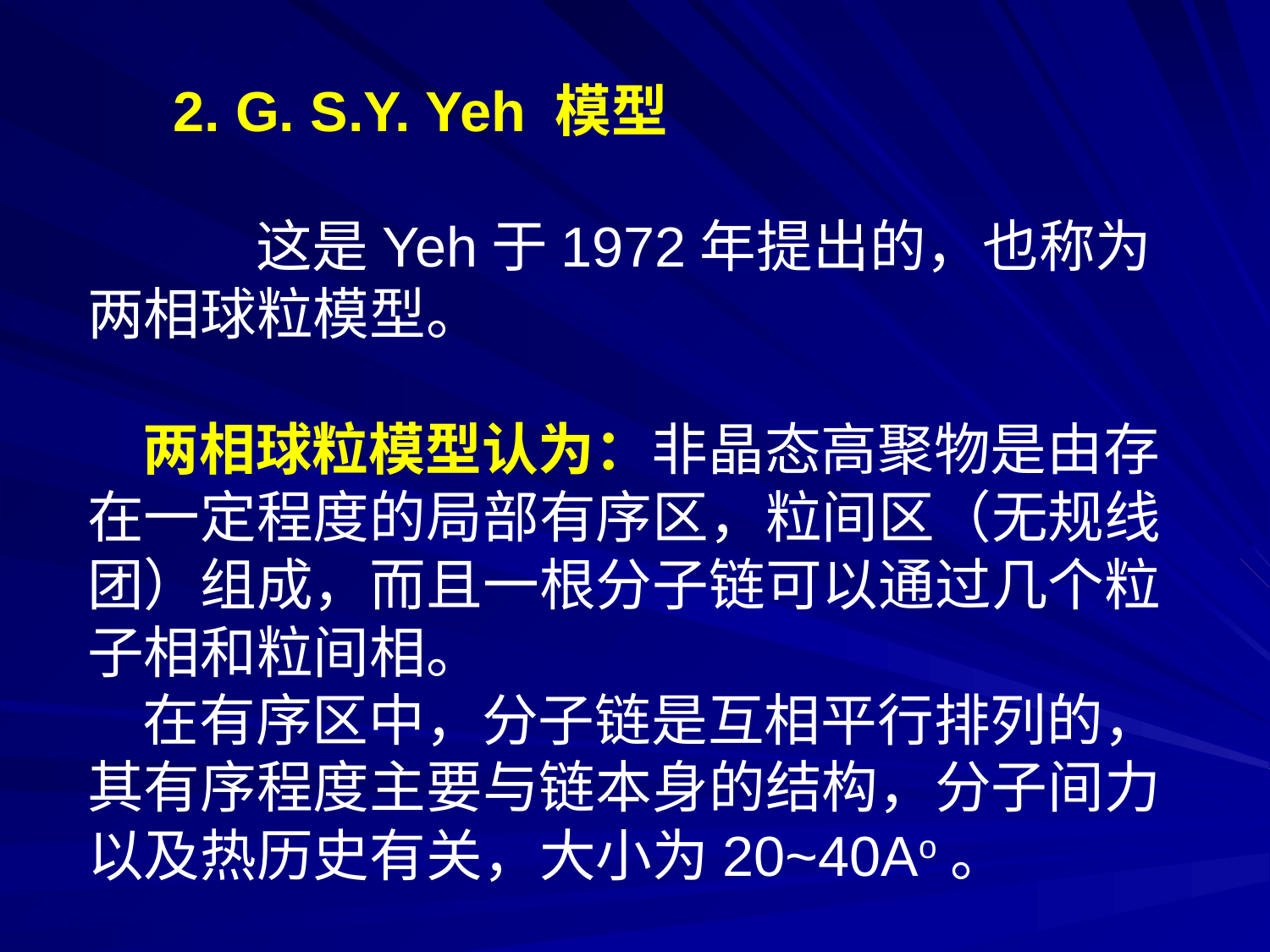

G. S.Y. Yeh 模型

　　这是Yeh于1972年提出的，也称为两相球粒模型。

两相球粒模型认为：非晶态高聚物是由存在一定程度的局部有序区，粒间区（无规线团）组成，而且一根分子链可以通过几个粒子相和粒间相。
在有序区中，分子链是互相平行排列的，其有序程度主要与链本身的结构，分子间力以及热历史有关，大小为20~40Ao。